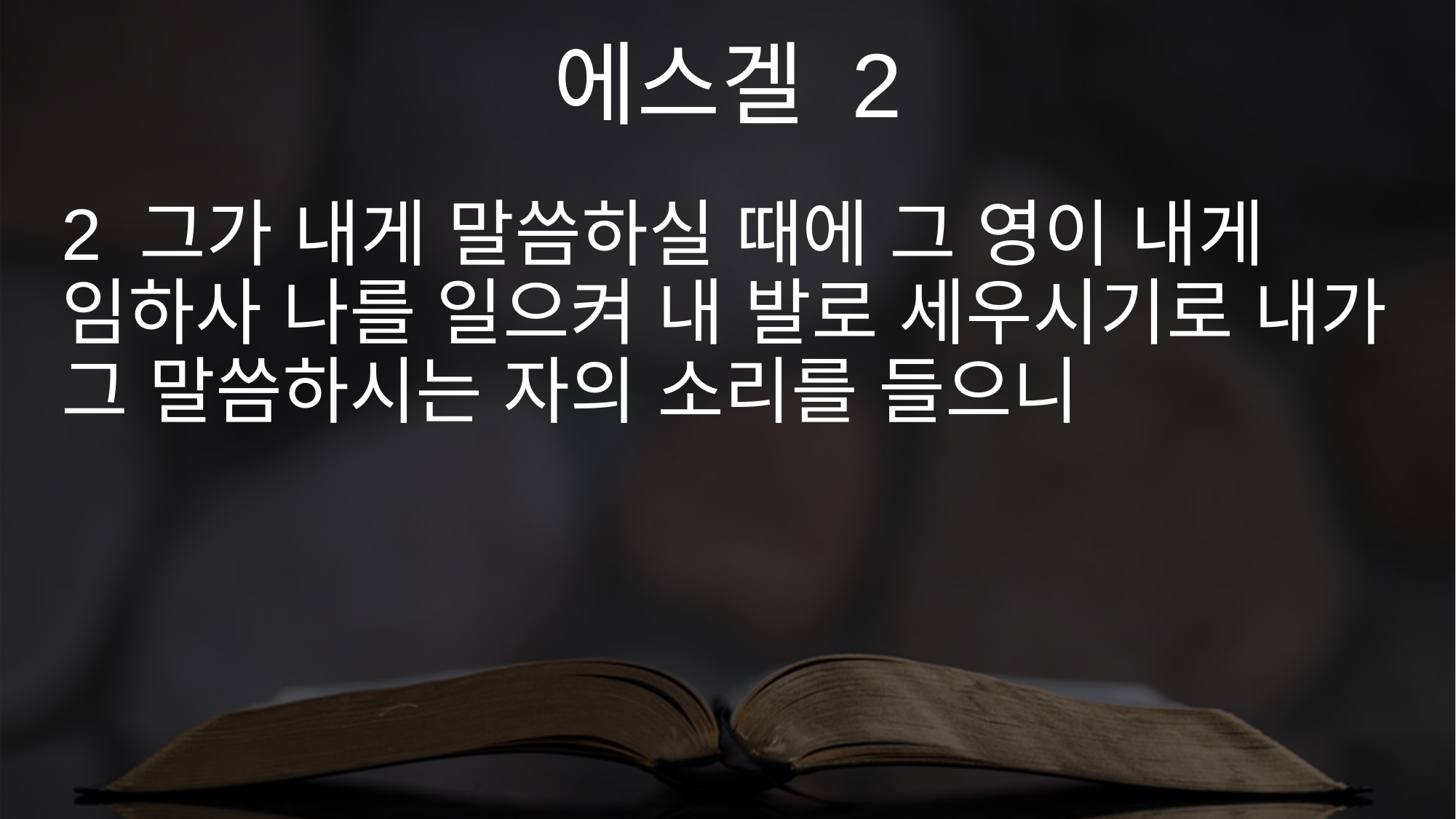

에스겔 2
2 그가 내게 말씀하실 때에 그 영이 내게 임하사 나를 일으켜 내 발로 세우시기로 내가 그 말씀하시는 자의 소리를 들으니